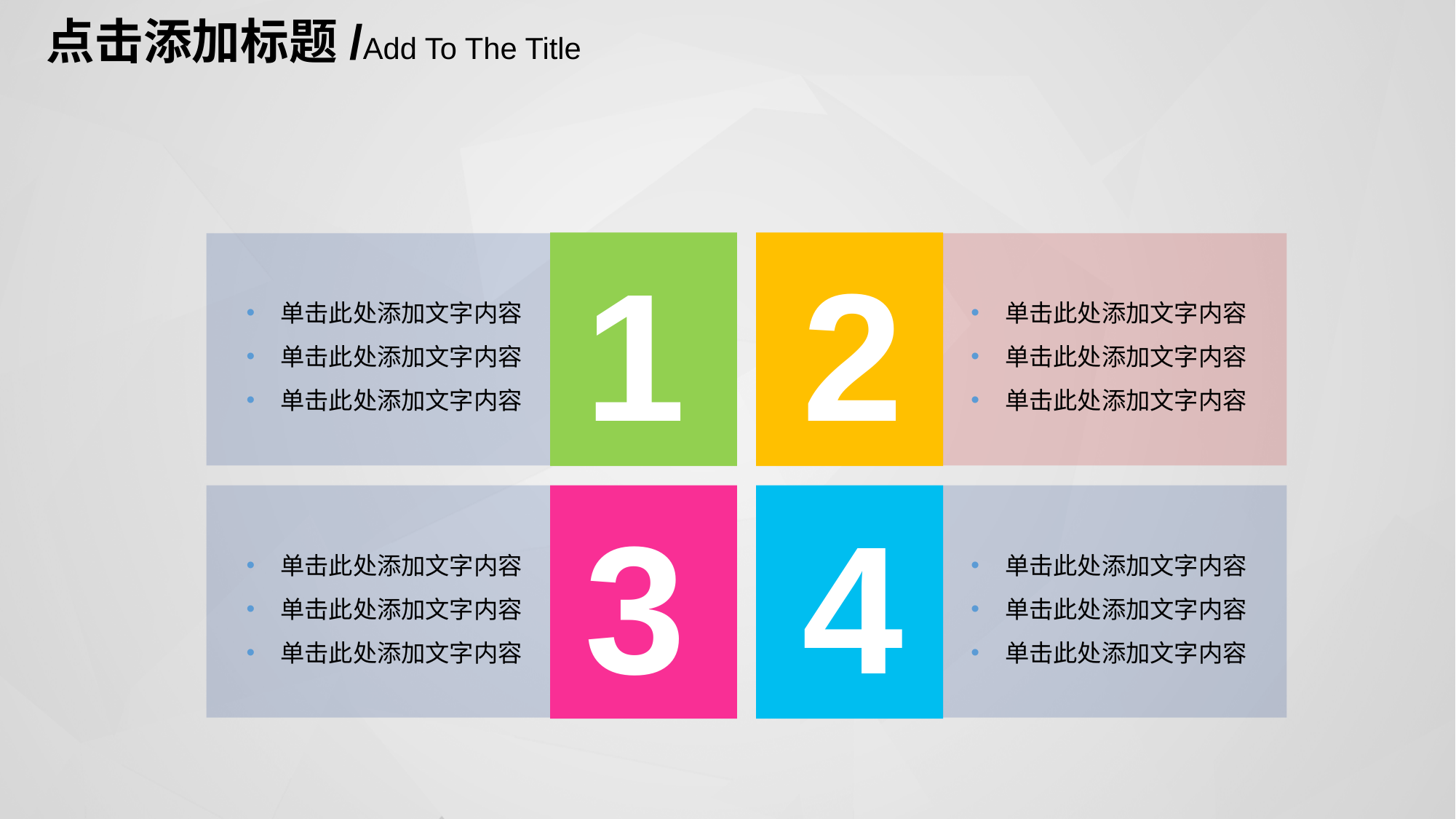

点击添加标题/Add To The Title

1

2

单击此处添加文字内容
单击此处添加文字内容
单击此处添加文字内容
单击此处添加文字内容
单击此处添加文字内容
单击此处添加文字内容

3

4

单击此处添加文字内容
单击此处添加文字内容
单击此处添加文字内容
单击此处添加文字内容
单击此处添加文字内容
单击此处添加文字内容